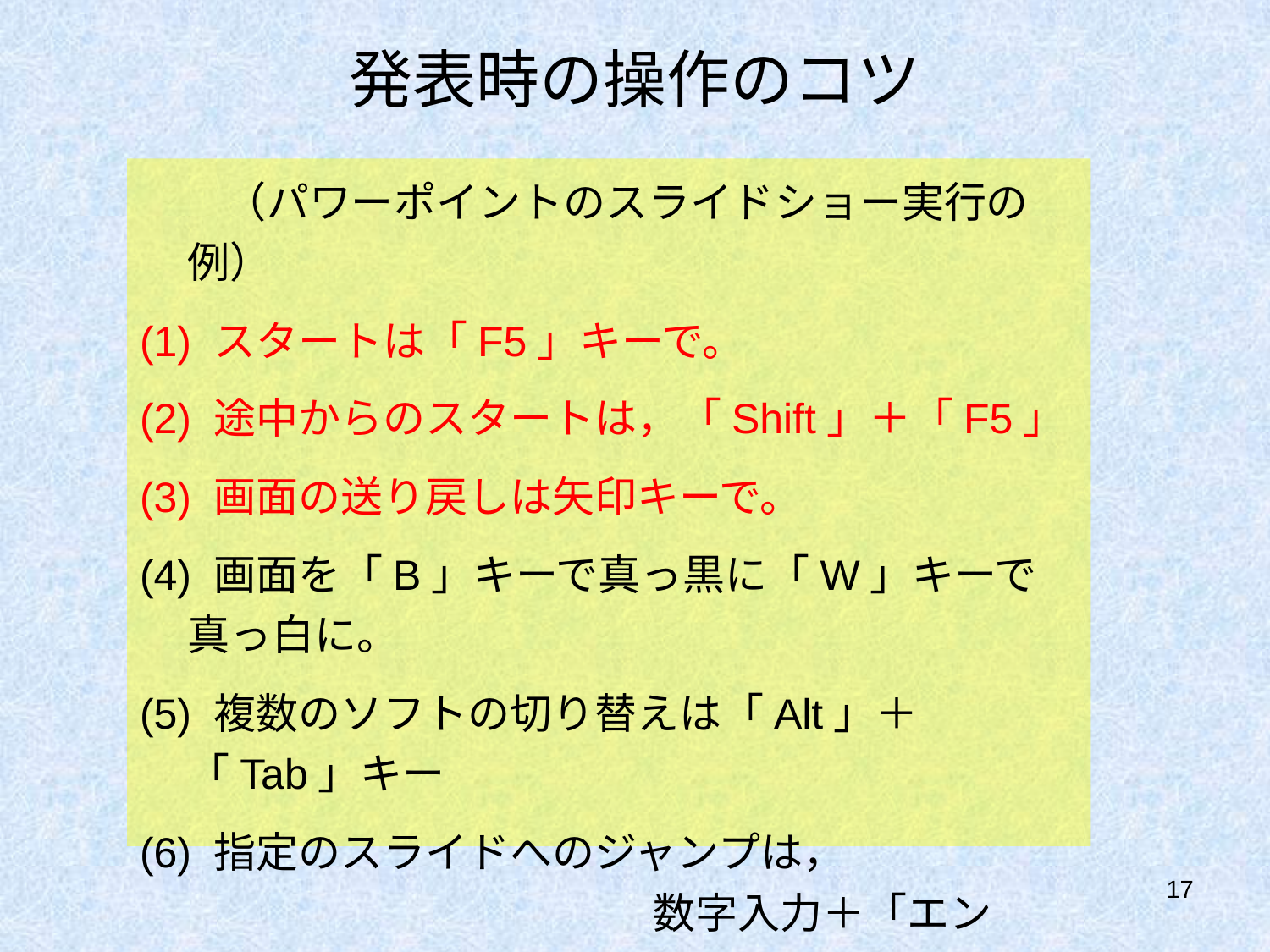

# 発表時の操作のコツ
　　（パワーポイントのスライドショー実行の例）
(1) スタートは「F5」キーで。
(2) 途中からのスタートは，「Shift」＋「F5」
(3) 画面の送り戻しは矢印キーで。
(4) 画面を「B」キーで真っ黒に「W」キーで真っ白に。
(5) 複数のソフトの切り替えは「Alt」＋「Tab」キー
(6) 指定のスライドへのジャンプは，
　　　　　　　　　　　数字入力＋「エンター」キー
17